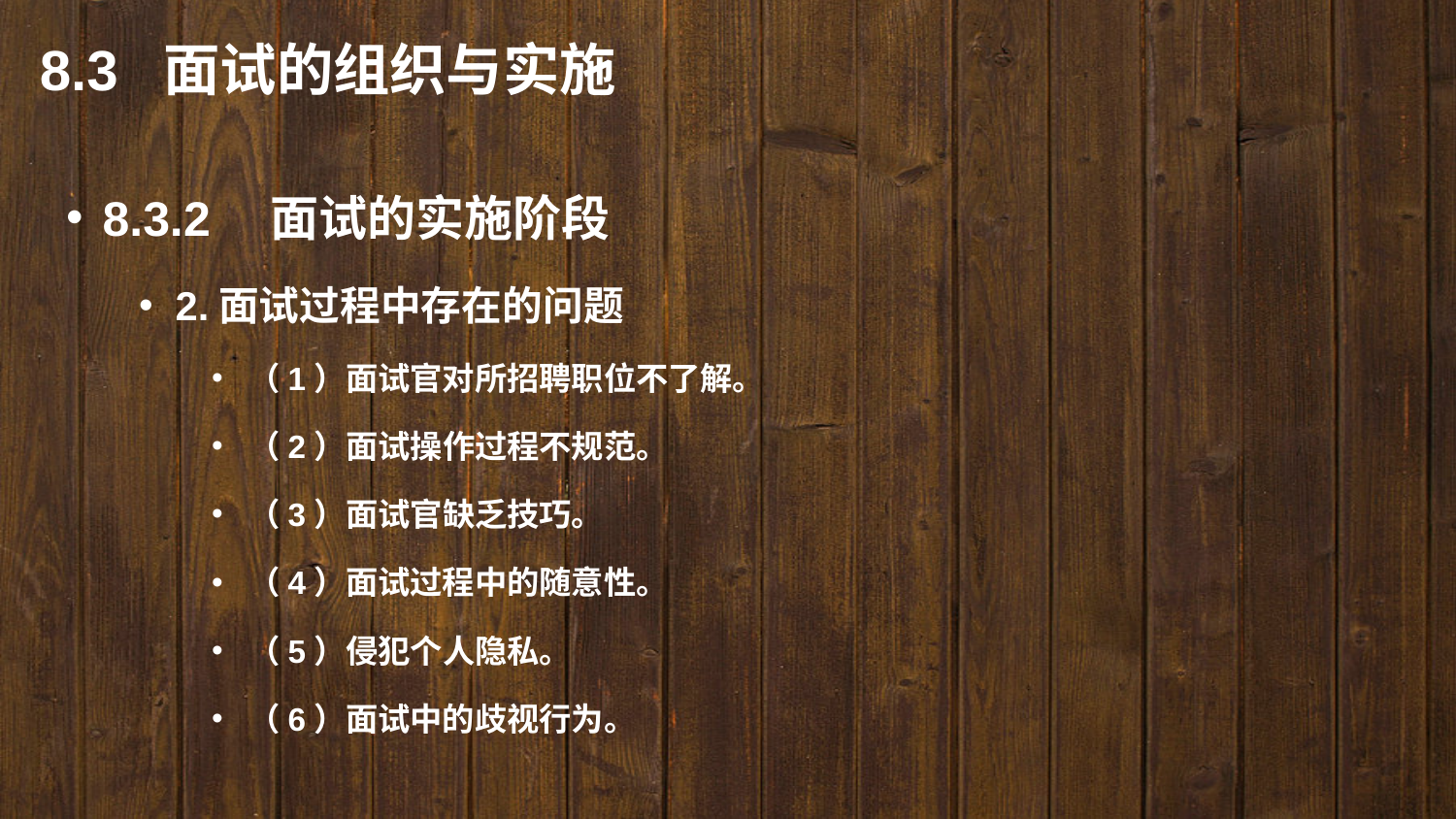

8.3  面试的组织与实施
8.3.2　面试的实施阶段
2.面试过程中存在的问题
（1）面试官对所招聘职位不了解。
（2）面试操作过程不规范。
（3）面试官缺乏技巧。
（4）面试过程中的随意性。
（5）侵犯个人隐私。
（6）面试中的歧视行为。